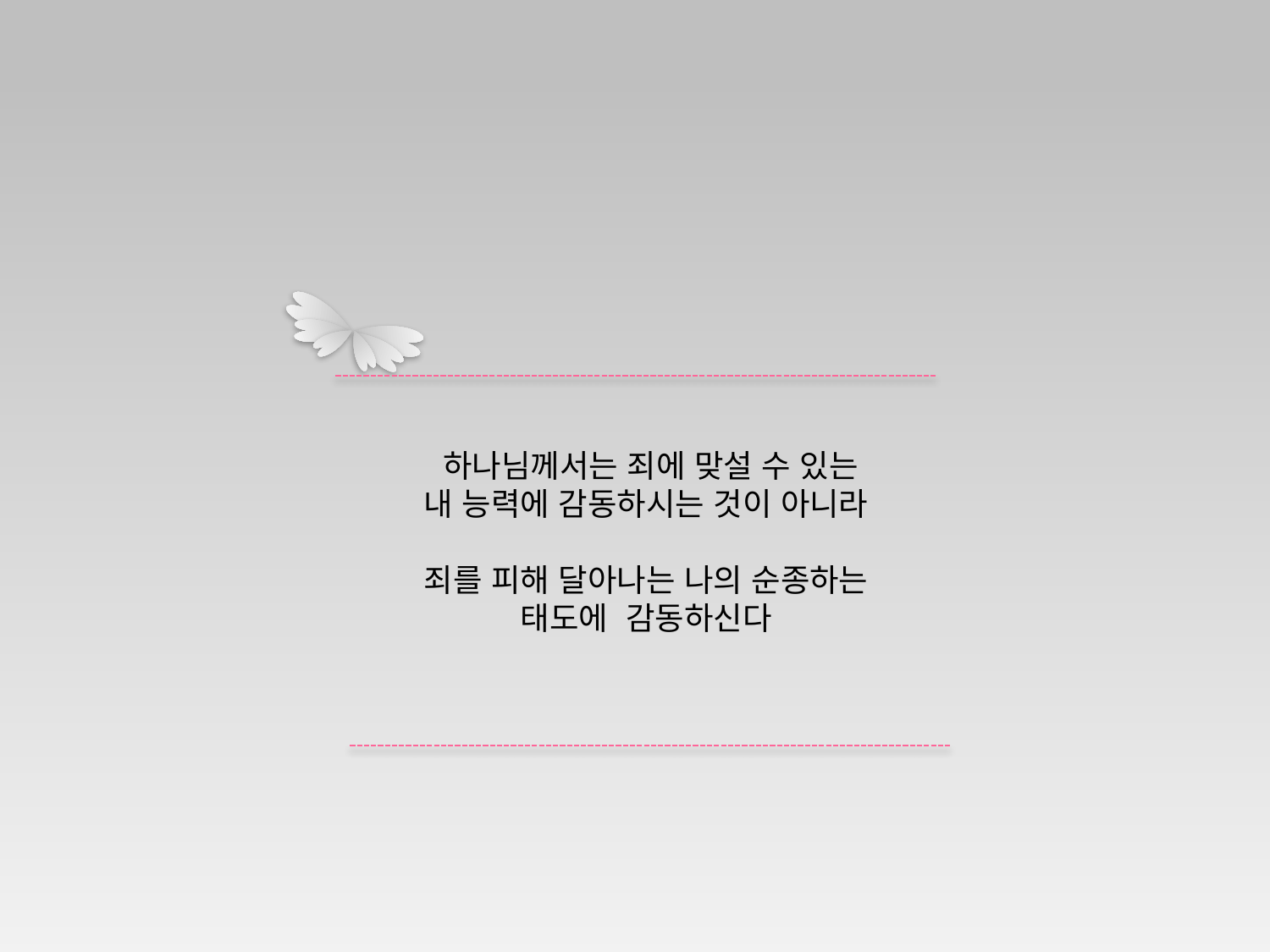

하나님께서는 죄에 맞설 수 있는
내 능력에 감동하시는 것이 아니라

죄를 피해 달아나는 나의 순종하는
태도에  감동하신다